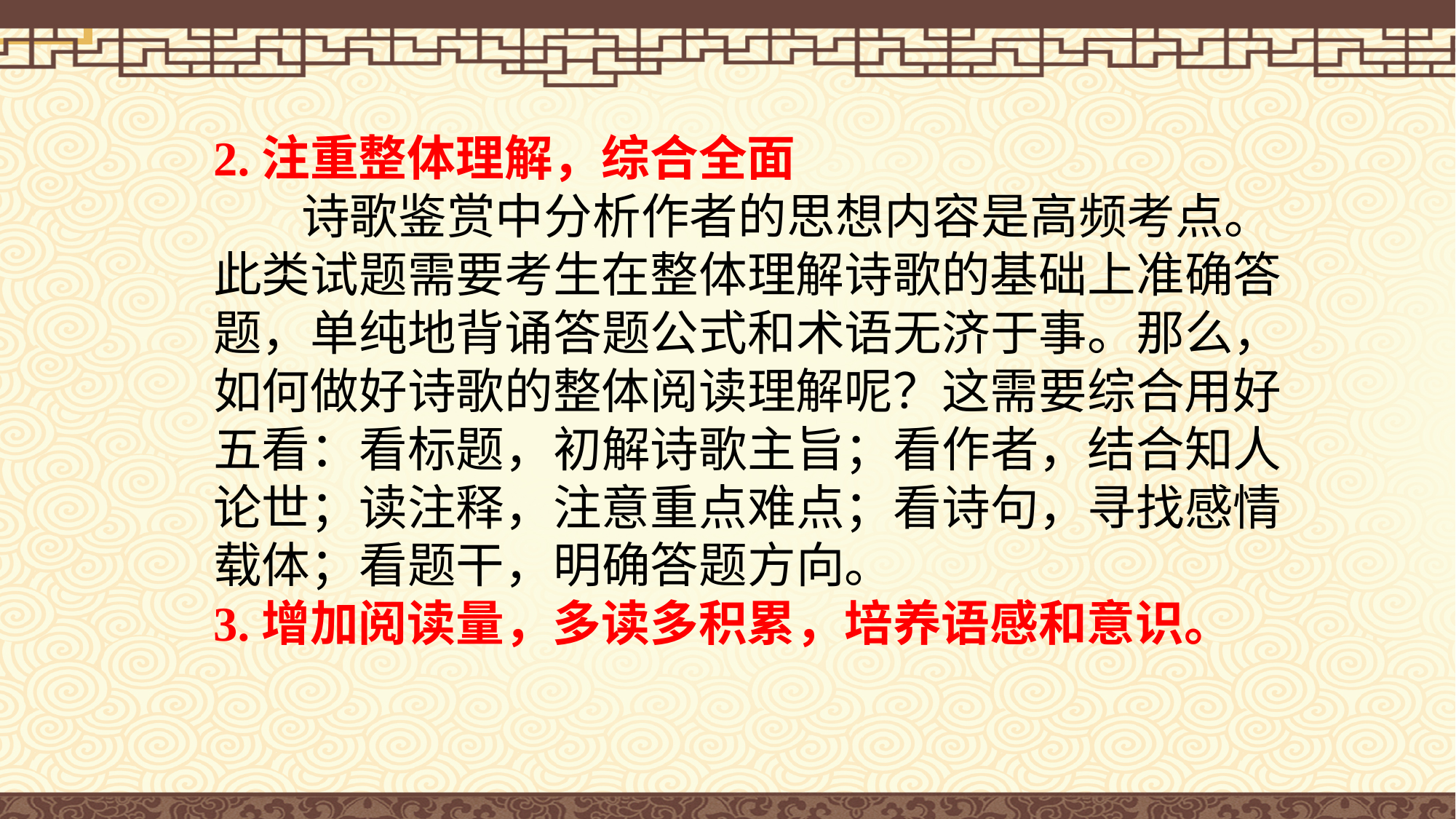

2.注重整体理解，综合全面
       诗歌鉴赏中分析作者的思想内容是高频考点。此类试题需要考生在整体理解诗歌的基础上准确答题，单纯地背诵答题公式和术语无济于事。那么，如何做好诗歌的整体阅读理解呢？这需要综合用好五看：看标题，初解诗歌主旨；看作者，结合知人论世；读注释，注意重点难点；看诗句，寻找感情载体；看题干，明确答题方向。
3.增加阅读量，多读多积累，培养语感和意识。